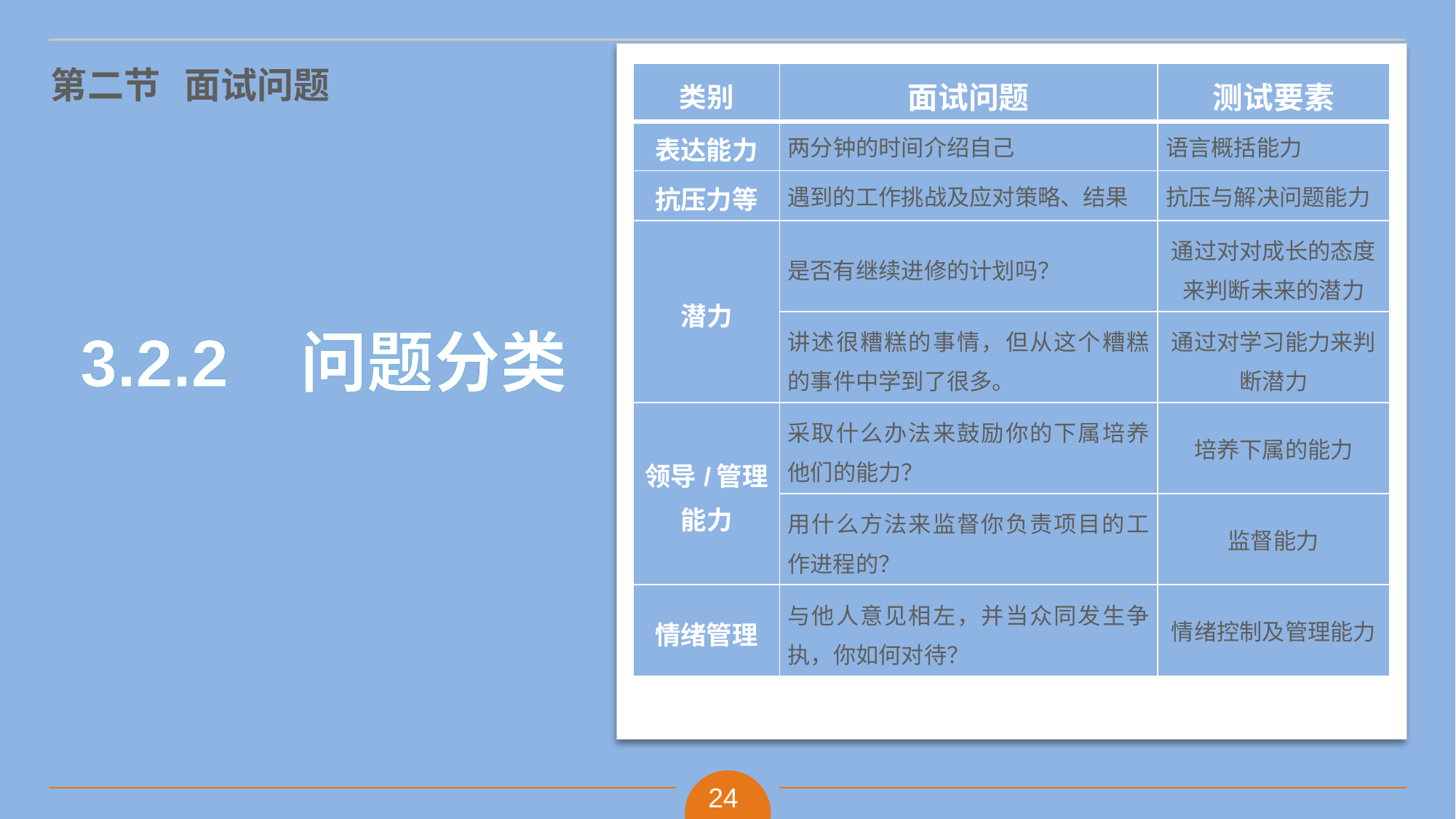

| 类别 | 面试问题 | 测试要素 |
| --- | --- | --- |
| 表达能力 | 两分钟的时间介绍自己 | 语言概括能力 |
| 抗压力等 | 遇到的工作挑战及应对策略、结果 | 抗压与解决问题能力 |
| 潜力 | 是否有继续进修的计划吗？ | 通过对对成长的态度来判断未来的潜力 |
|  | 讲述很糟糕的事情，但从这个糟糕的事件中学到了很多。 | 通过对学习能力来判断潜力 |
| 领导/管理能力 | 采取什么办法来鼓励你的下属培养他们的能力？ | 培养下属的能力 |
|  | 用什么方法来监督你负责项目的工作进程的？ | 监督能力 |
| 情绪管理 | 与他人意见相左，并当众同发生争执，你如何对待？ | 情绪控制及管理能力 |
3.2.2   问题分类